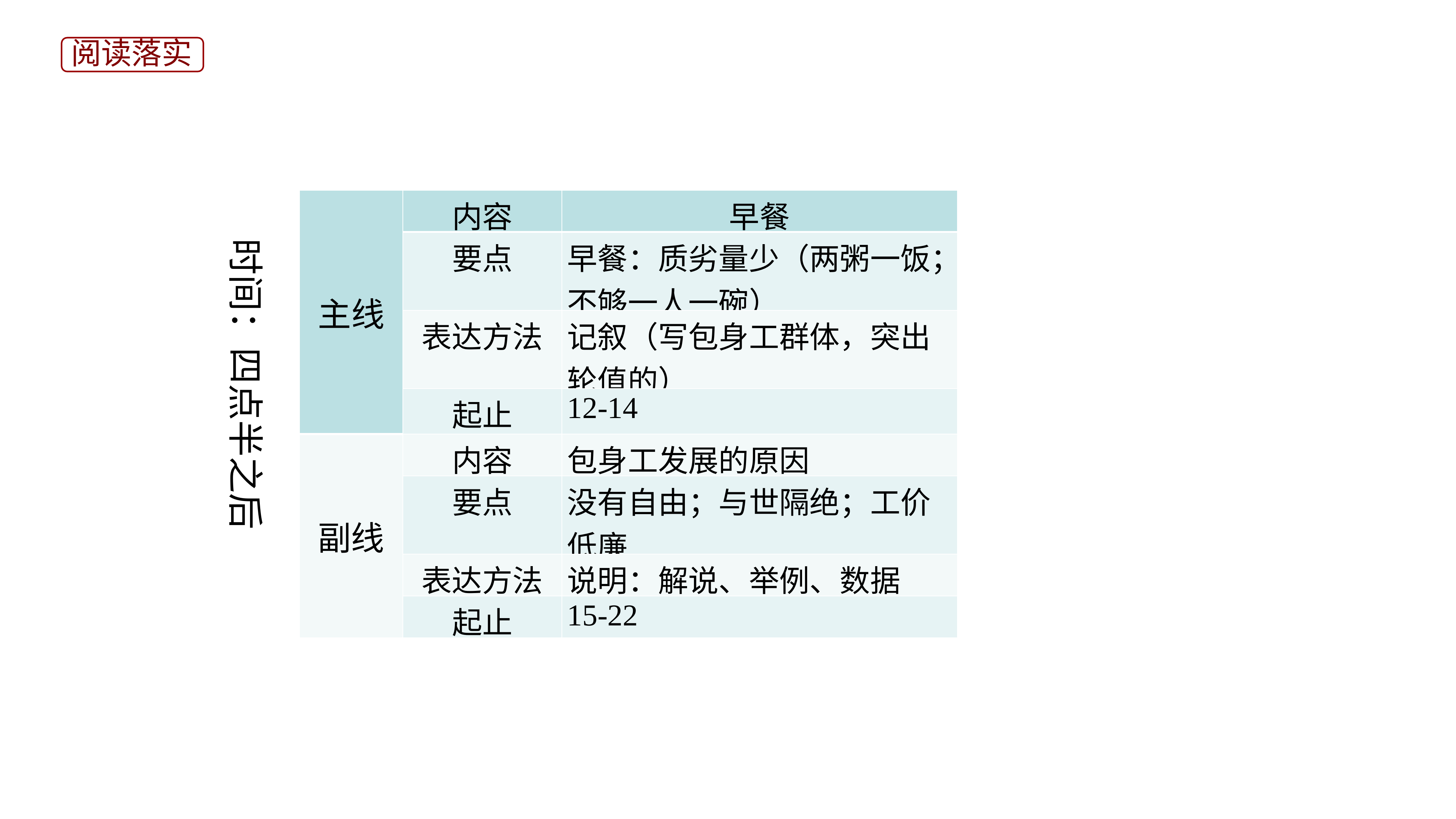

阅读落实

| 主线 | 内容 | 早餐 |
| --- | --- | --- |
|  | 要点 | 早餐：质劣量少（两粥一饭；不够一人一碗） |
|  | 表达方法 | 记叙（写包身工群体，突出轮值的） |
|  | 起止 | 12-14 |
| 副线 | 内容 | 包身工发展的原因 |
|  | 要点 | 没有自由；与世隔绝；工价低廉 |
|  | 表达方法 | 说明：解说、举例、数据 |
|  | 起止 | 15-22 |
时间：四点半之后